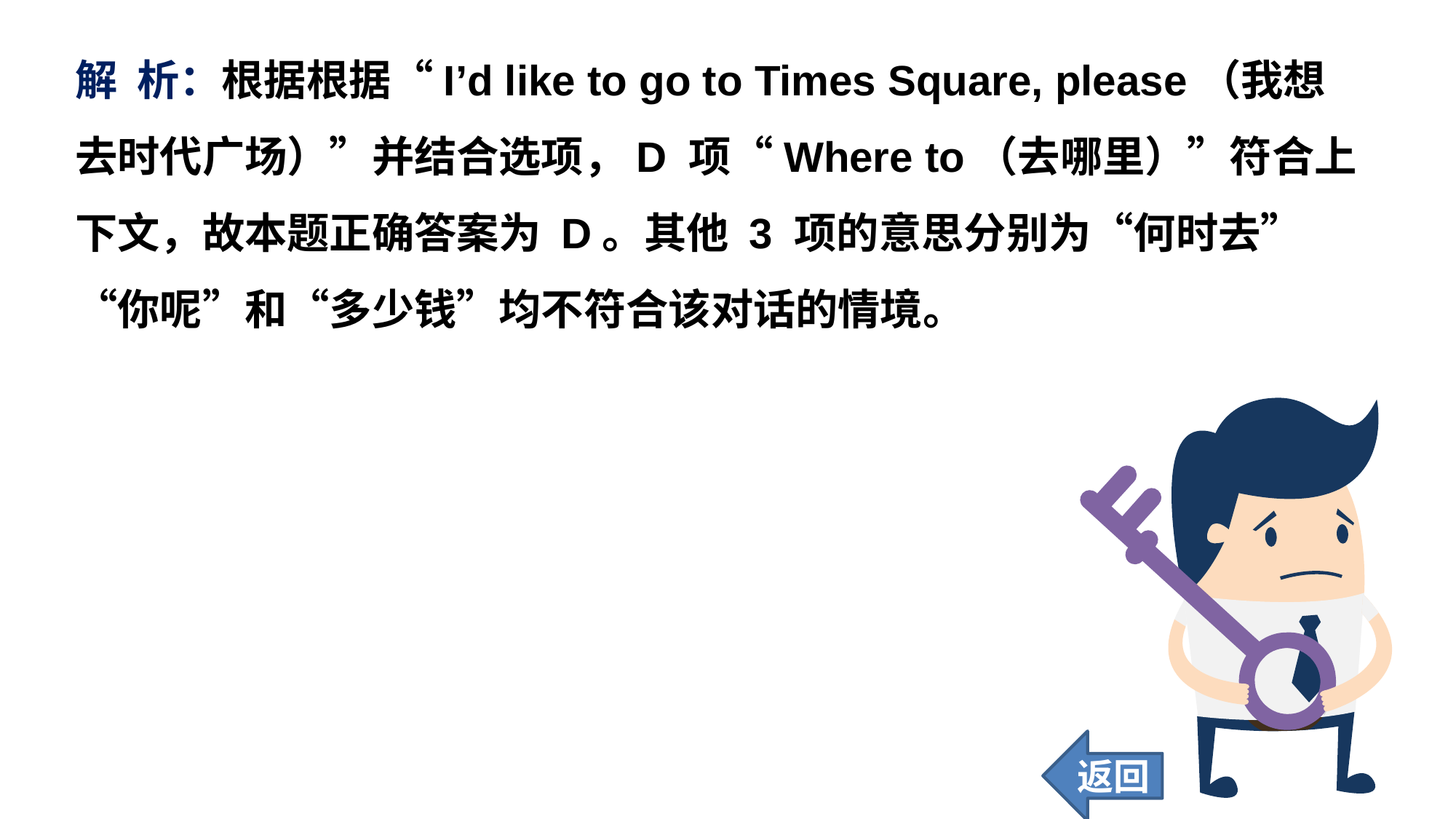

解  析：根据根据“I’d like to go to Times Square, please（我想去时代广场）”并结合选项，D 项“Where to（去哪里）”符合上下文，故本题正确答案为 D。其他 3 项的意思分别为“何时去”“你呢”和“多少钱”均不符合该对话的情境。

返回
20